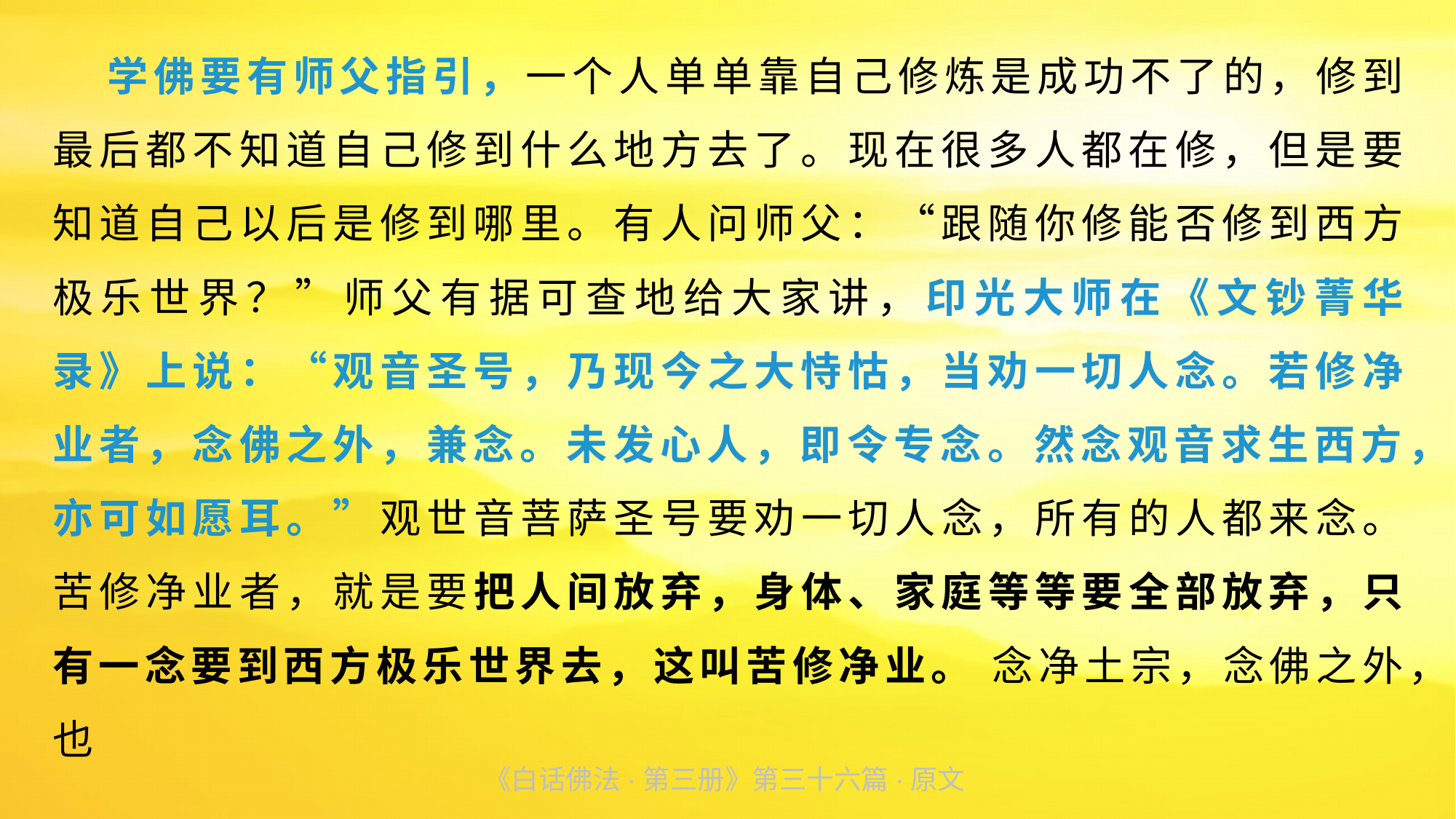

学佛要有师父指引，一个人单单靠自己修炼是成功不了的，修到最后都不知道自己修到什么地方去了。现在很多人都在修，但是要知道自己以后是修到哪里。有人问师父：“跟随你修能否修到西方极乐世界？”师父有据可查地给大家讲，印光大师在《文钞菁华录》上说：“观音圣号，乃现今之大恃怙，当劝一切人念。若修净业者，念佛之外，兼念。未发心人，即令专念。然念观音求生西方，亦可如愿耳。”观世音菩萨圣号要劝一切人念，所有的人都来念。苦修净业者，就是要把人间放弃，身体、家庭等等要全部放弃，只有一念要到西方极乐世界去，这叫苦修净业。 念净土宗，念佛之外，也
《白话佛法·第三册》第三十六篇·原文